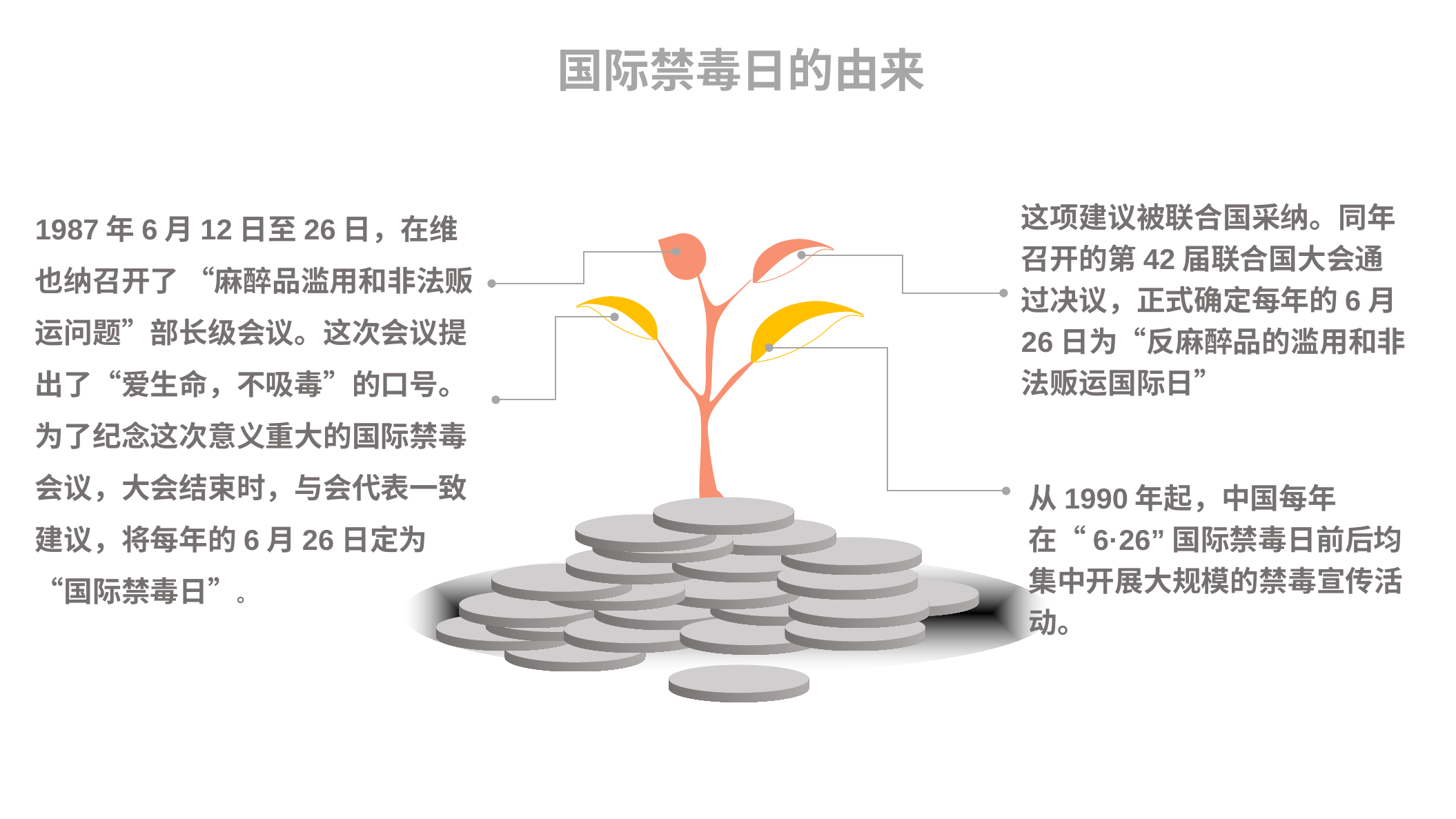

国际禁毒日的由来
这项建议被联合国采纳。同年召开的第42届联合国大会通过决议，正式确定每年的6月26日为“反麻醉品的滥用和非法贩运国际日”

1987年6月12日至26日，在维也纳召开了 “麻醉品滥用和非法贩运问题”部长级会议。这次会议提出了“爱生命，不吸毒”的口号。为了纪念这次意义重大的国际禁毒会议，大会结束时，与会代表一致建议，将每年的6月26日定为“国际禁毒日”。

从1990年起，中国每年在“6·26”国际禁毒日前后均集中开展大规模的禁毒宣传活动。